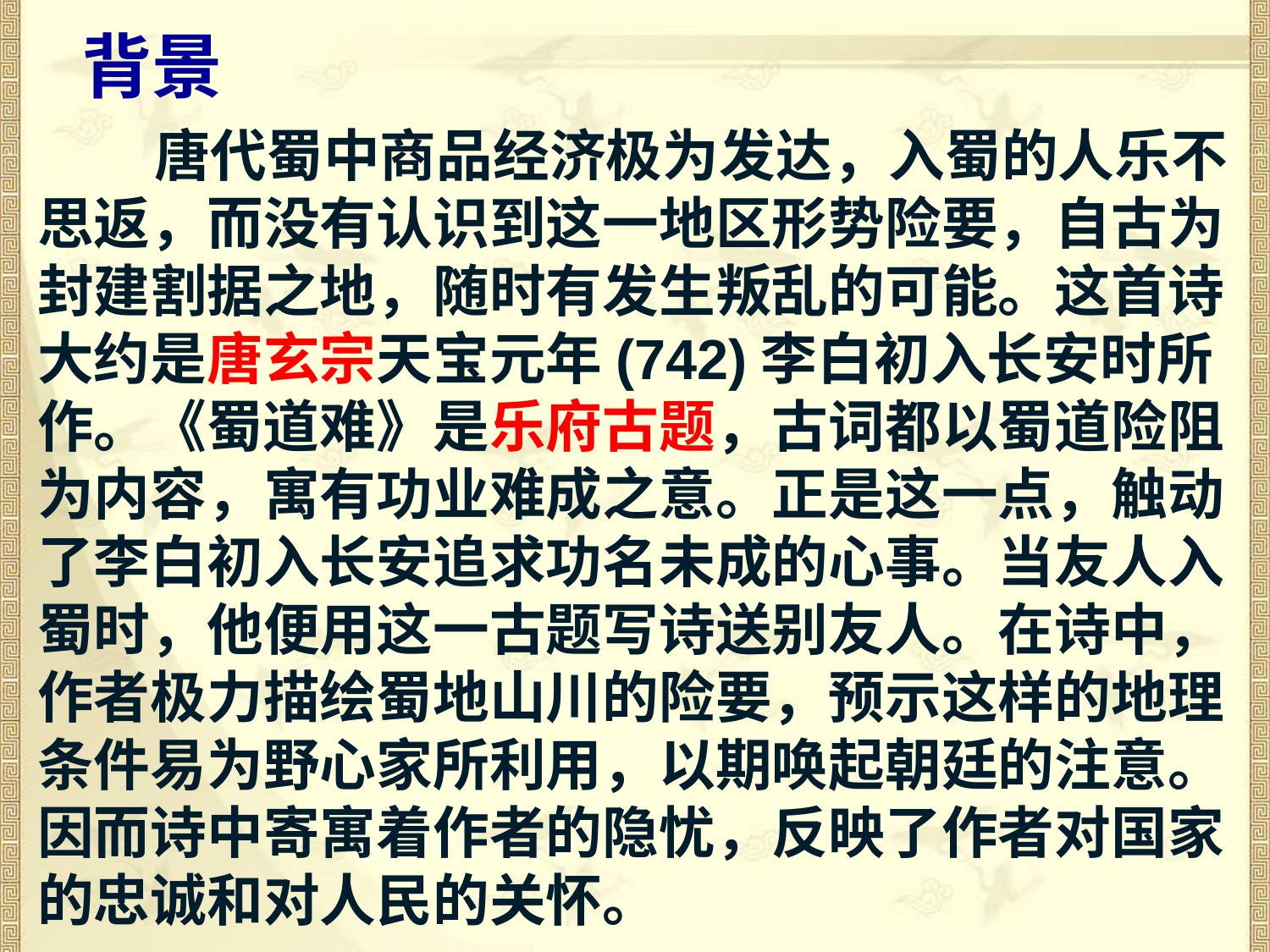

背景
        唐代蜀中商品经济极为发达，入蜀的人乐不思返，而没有认识到这一地区形势险要，自古为封建割据之地，随时有发生叛乱的可能。这首诗大约是唐玄宗天宝元年(742)李白初入长安时所作。《蜀道难》是乐府古题，古词都以蜀道险阻为内容，寓有功业难成之意。正是这一点，触动了李白初入长安追求功名未成的心事。当友人入蜀时，他便用这一古题写诗送别友人。在诗中，作者极力描绘蜀地山川的险要，预示这样的地理条件易为野心家所利用，以期唤起朝廷的注意。因而诗中寄寓着作者的隐忧，反映了作者对国家的忠诚和对人民的关怀。